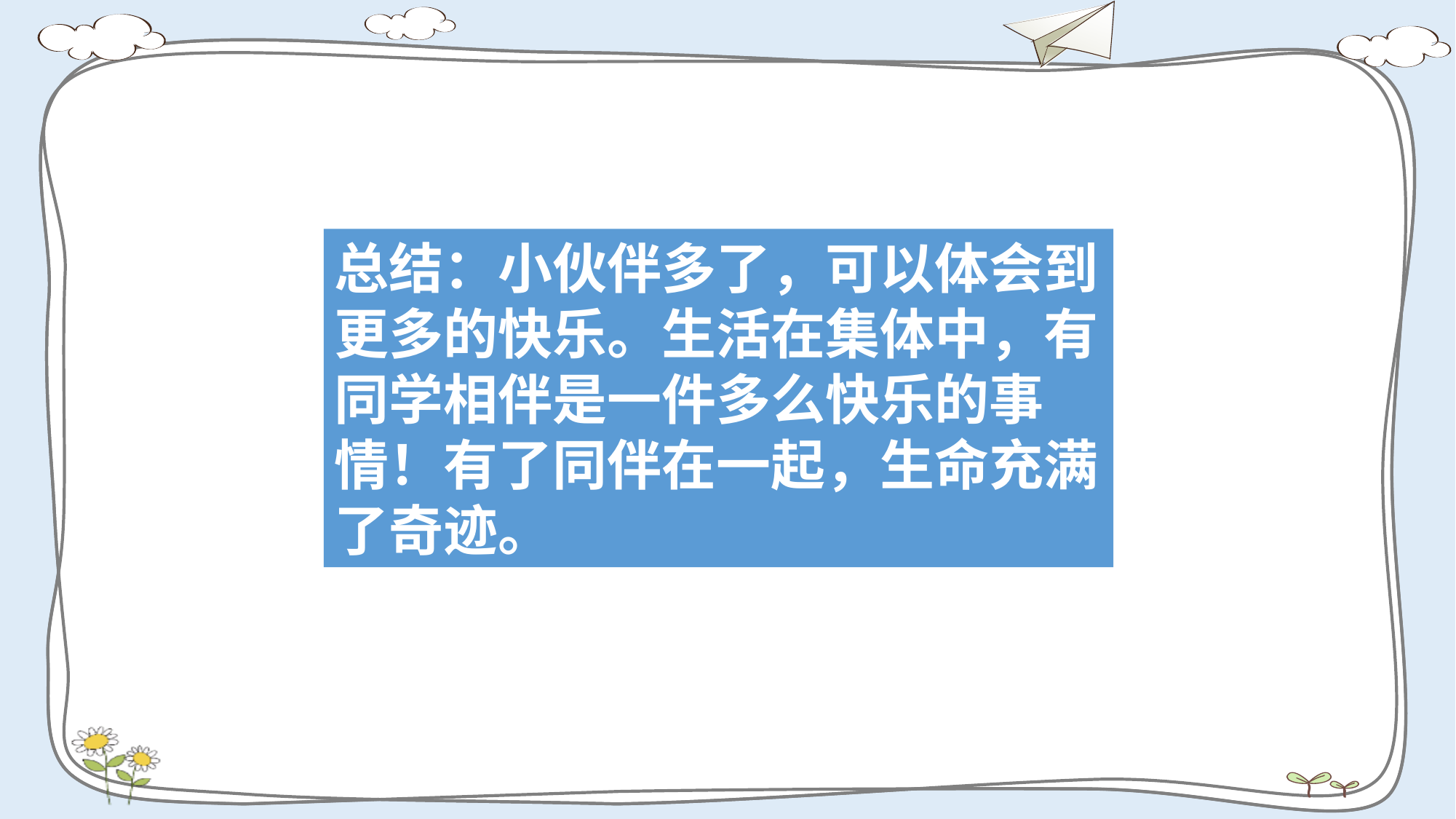

总结：小伙伴多了，可以体会到更多的快乐。生活在集体中，有同学相伴是一件多么快乐的事情！有了同伴在一起，生命充满了奇迹。